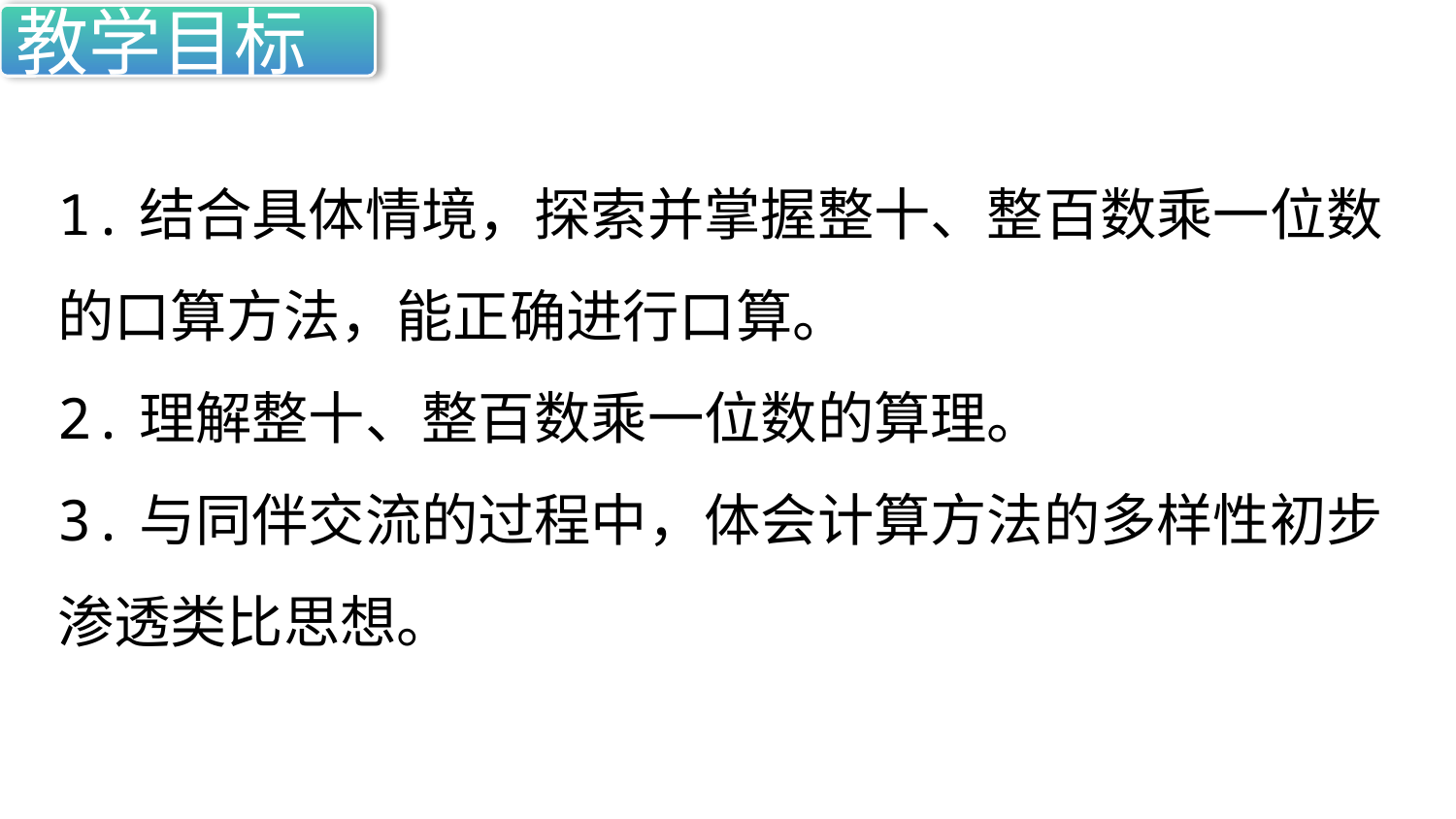

教学目标
1.结合具体情境，探索并掌握整十、整百数乘一位数的口算方法，能正确进行口算。
2.理解整十、整百数乘一位数的算理。
3.与同伴交流的过程中，体会计算方法的多样性初步渗透类比思想。